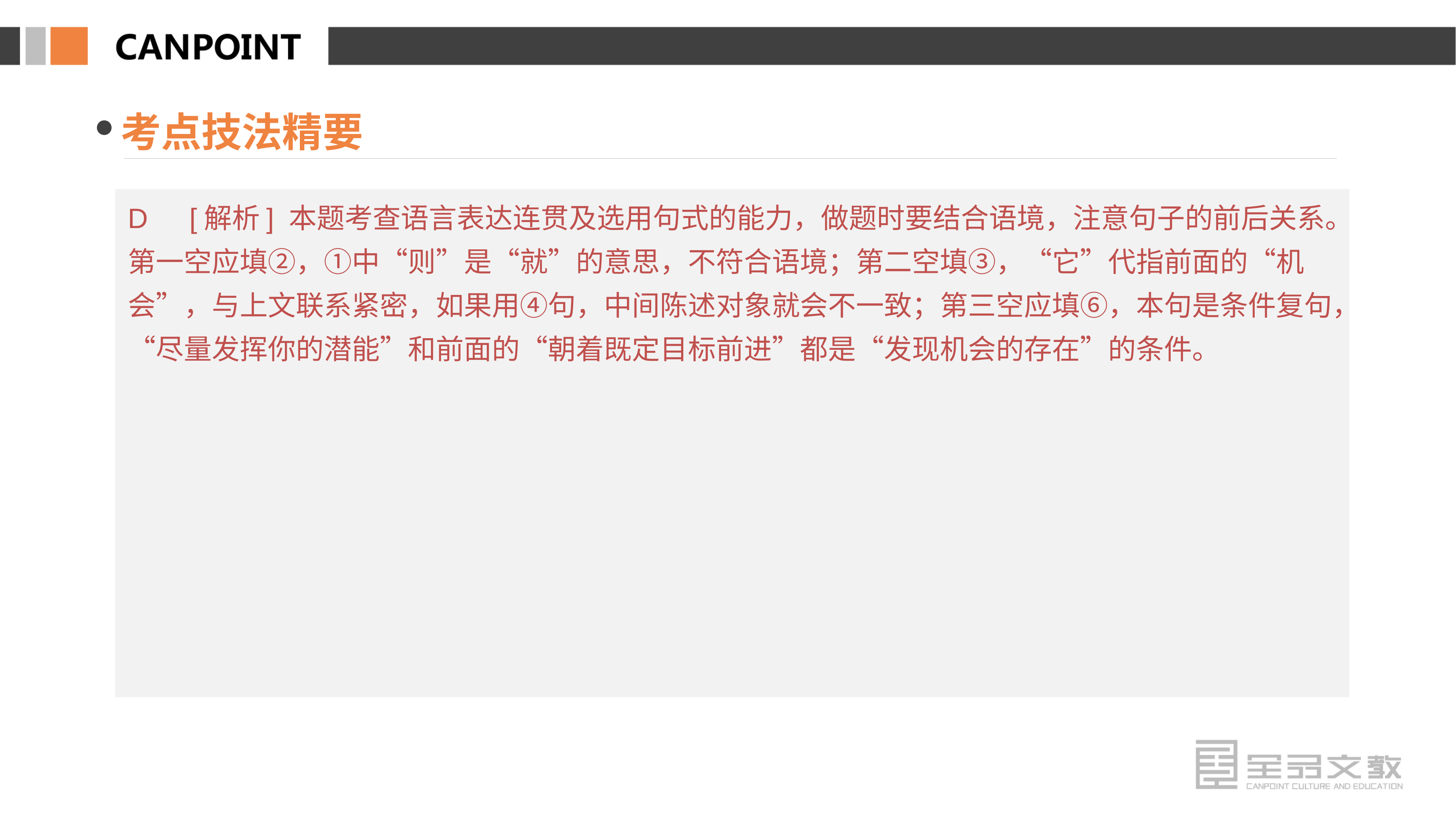

考点技法精要

D　[解析] 本题考查语言表达连贯及选用句式的能力，做题时要结合语境，注意句子的前后关系。第一空应填②，①中“则”是“就”的意思，不符合语境；第二空填③，“它”代指前面的“机会”，与上文联系紧密，如果用④句，中间陈述对象就会不一致；第三空应填⑥，本句是条件复句，“尽量发挥你的潜能”和前面的“朝着既定目标前进”都是“发现机会的存在”的条件。